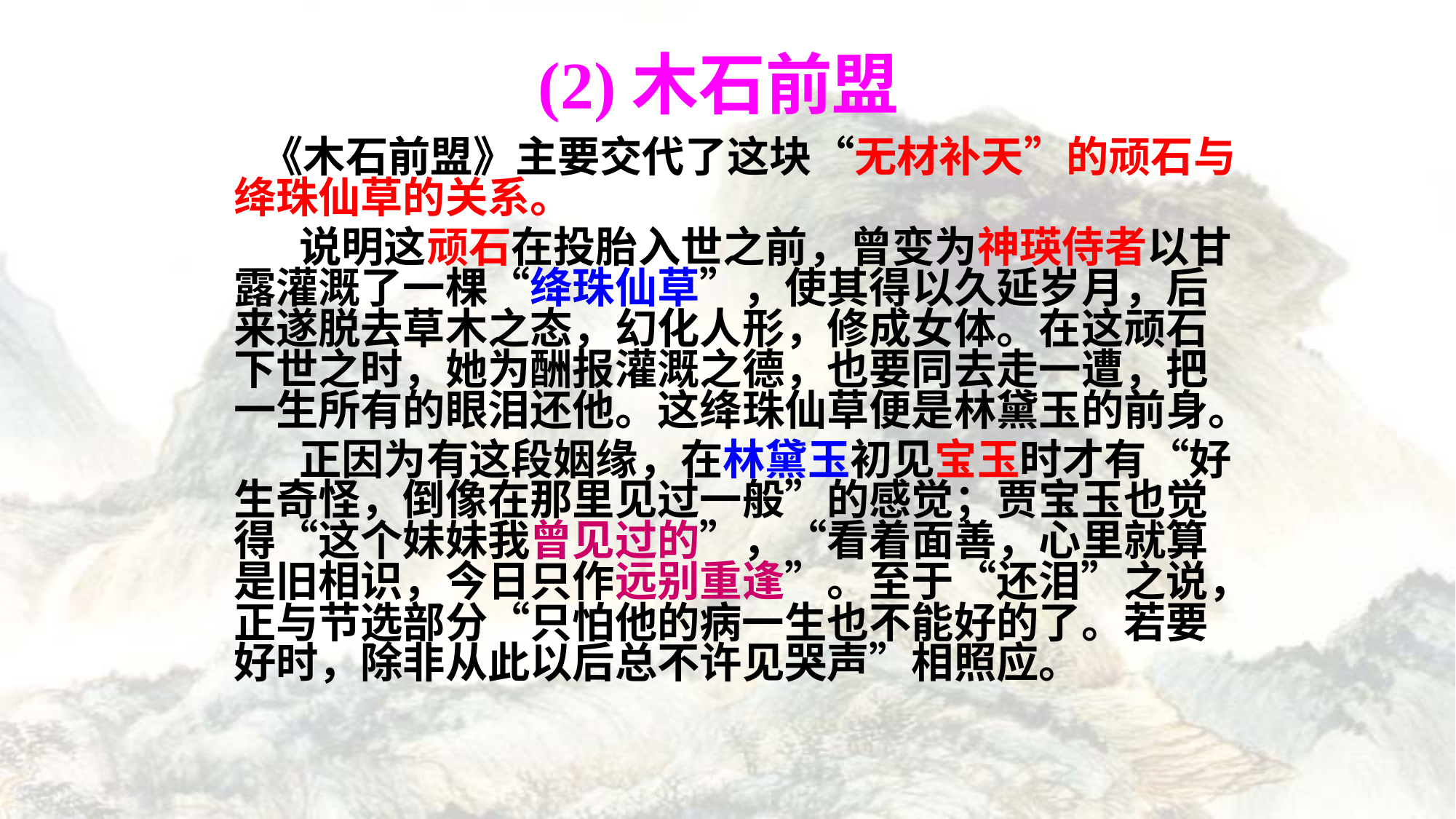

# (2)木石前盟
          《木石前盟》主要交代了这块“无材补天”的顽石与绛珠仙草的关系。
          说明这顽石在投胎入世之前，曾变为神瑛侍者以甘露灌溉了一棵“绛珠仙草”，使其得以久延岁月，后来遂脱去草木之态，幻化人形，修成女体。在这顽石下世之时，她为酬报灌溉之德，也要同去走一遭，把一生所有的眼泪还他。这绛珠仙草便是林黛玉的前身。
          正因为有这段姻缘，在林黛玉初见宝玉时才有“好生奇怪，倒像在那里见过一般”的感觉；贾宝玉也觉得“这个妹妹我曾见过的”，“看着面善，心里就算是旧相识，今日只作远别重逢”。至于“还泪”之说，正与节选部分“只怕他的病一生也不能好的了。若要好时，除非从此以后总不许见哭声”相照应。